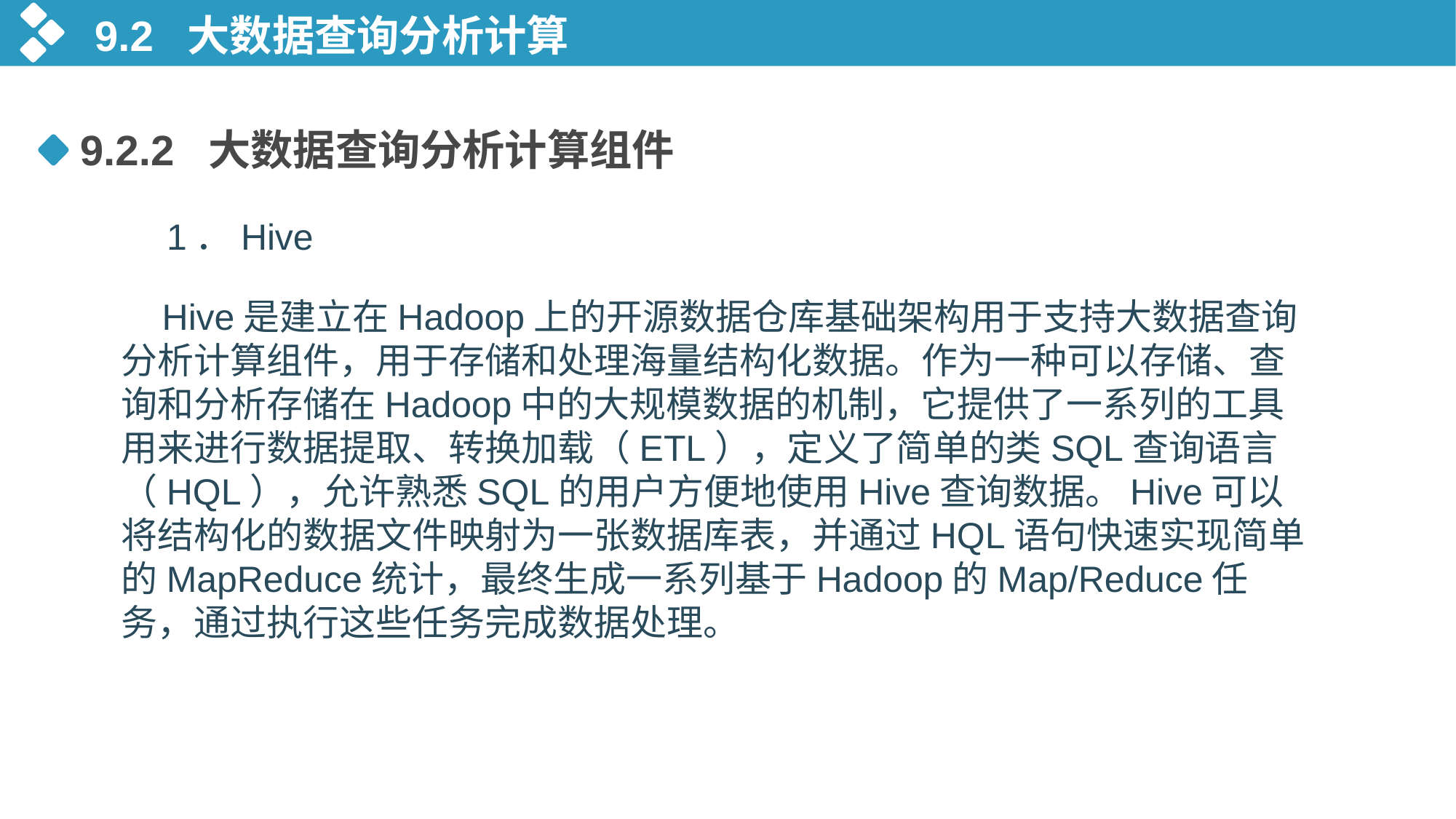

9.2  大数据查询分析计算

9.2.2  大数据查询分析计算组件

     1．Hive

    Hive是建立在Hadoop上的开源数据仓库基础架构用于支持大数据查询分析计算组件，用于存储和处理海量结构化数据。作为一种可以存储、查询和分析存储在Hadoop中的大规模数据的机制，它提供了一系列的工具用来进行数据提取、转换加载（ETL），定义了简单的类SQL查询语言（HQL），允许熟悉SQL的用户方便地使用Hive查询数据。Hive可以将结构化的数据文件映射为一张数据库表，并通过HQL语句快速实现简单的MapReduce统计，最终生成一系列基于Hadoop的Map/Reduce任务，通过执行这些任务完成数据处理。